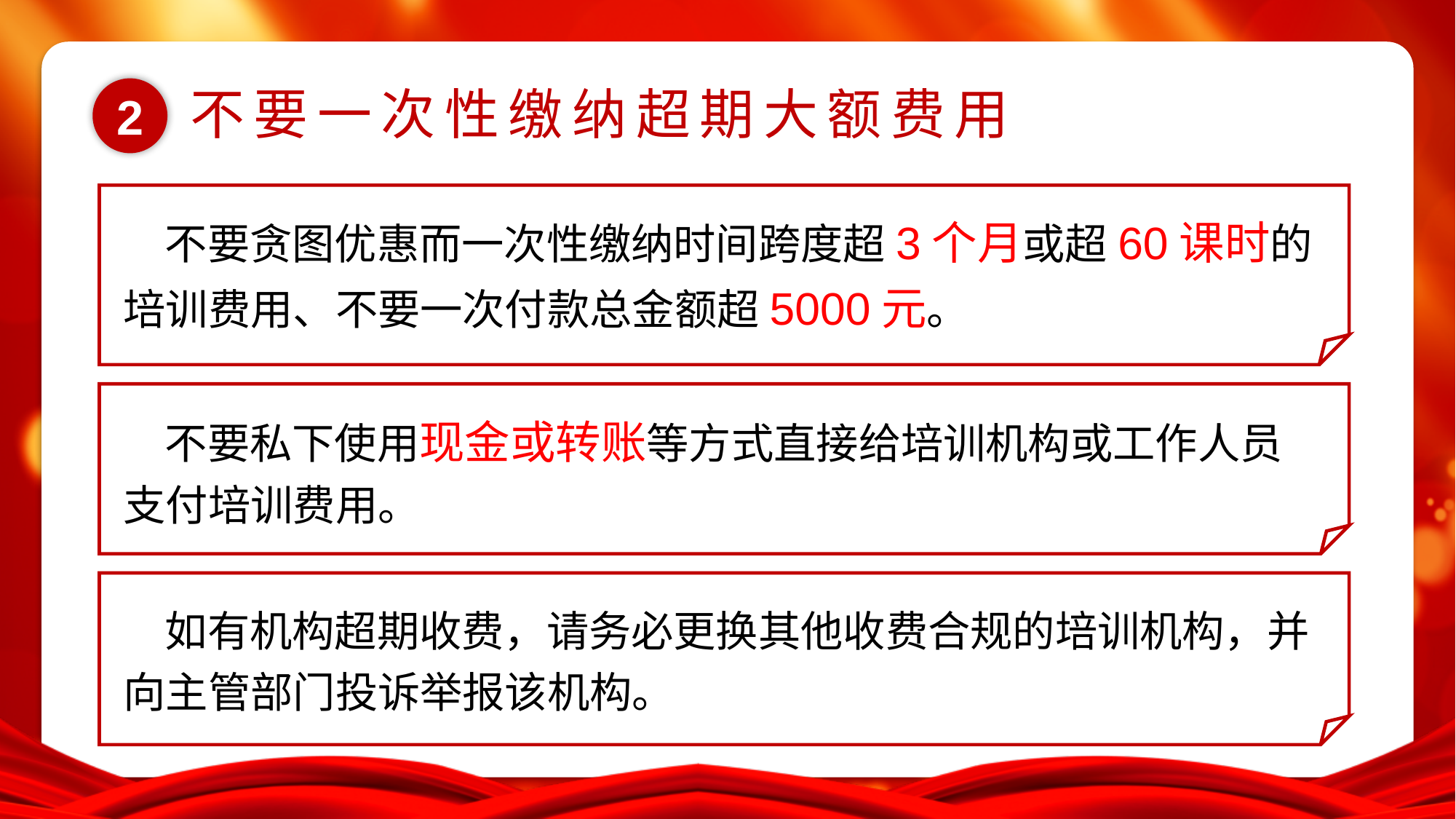

不要一次性缴纳超期大额费用
2

    不要贪图优惠而一次性缴纳时间跨度超3个月或超60课时的培训费用、不要一次付款总金额超5000元。

    不要私下使用现金或转账等方式直接给培训机构或工作人员支付培训费用。

    如有机构超期收费，请务必更换其他收费合规的培训机构，并向主管部门投诉举报该机构。